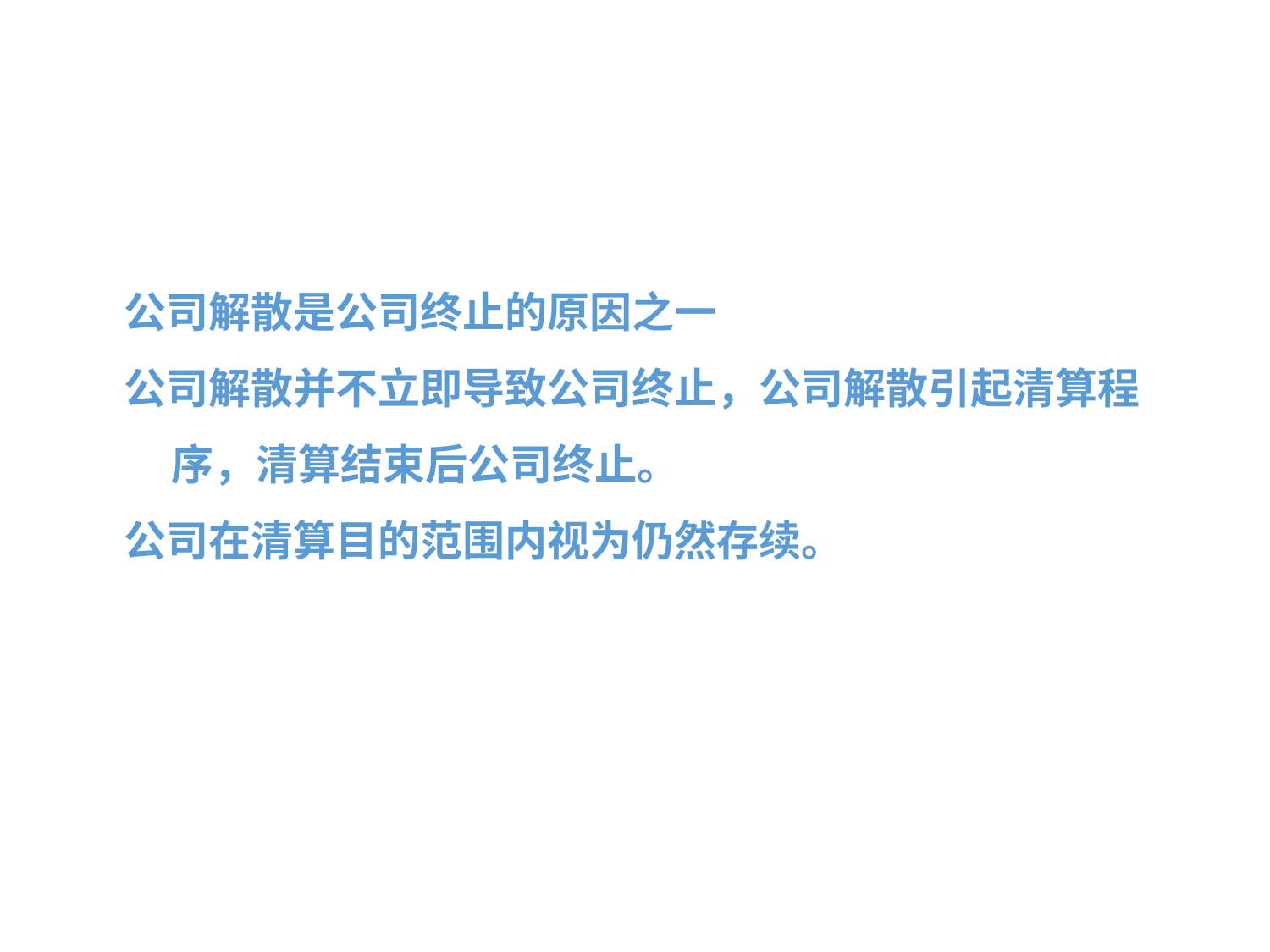

#
公司解散是公司终止的原因之一
公司解散并不立即导致公司终止，公司解散引起清算程序，清算结束后公司终止。
公司在清算目的范围内视为仍然存续。